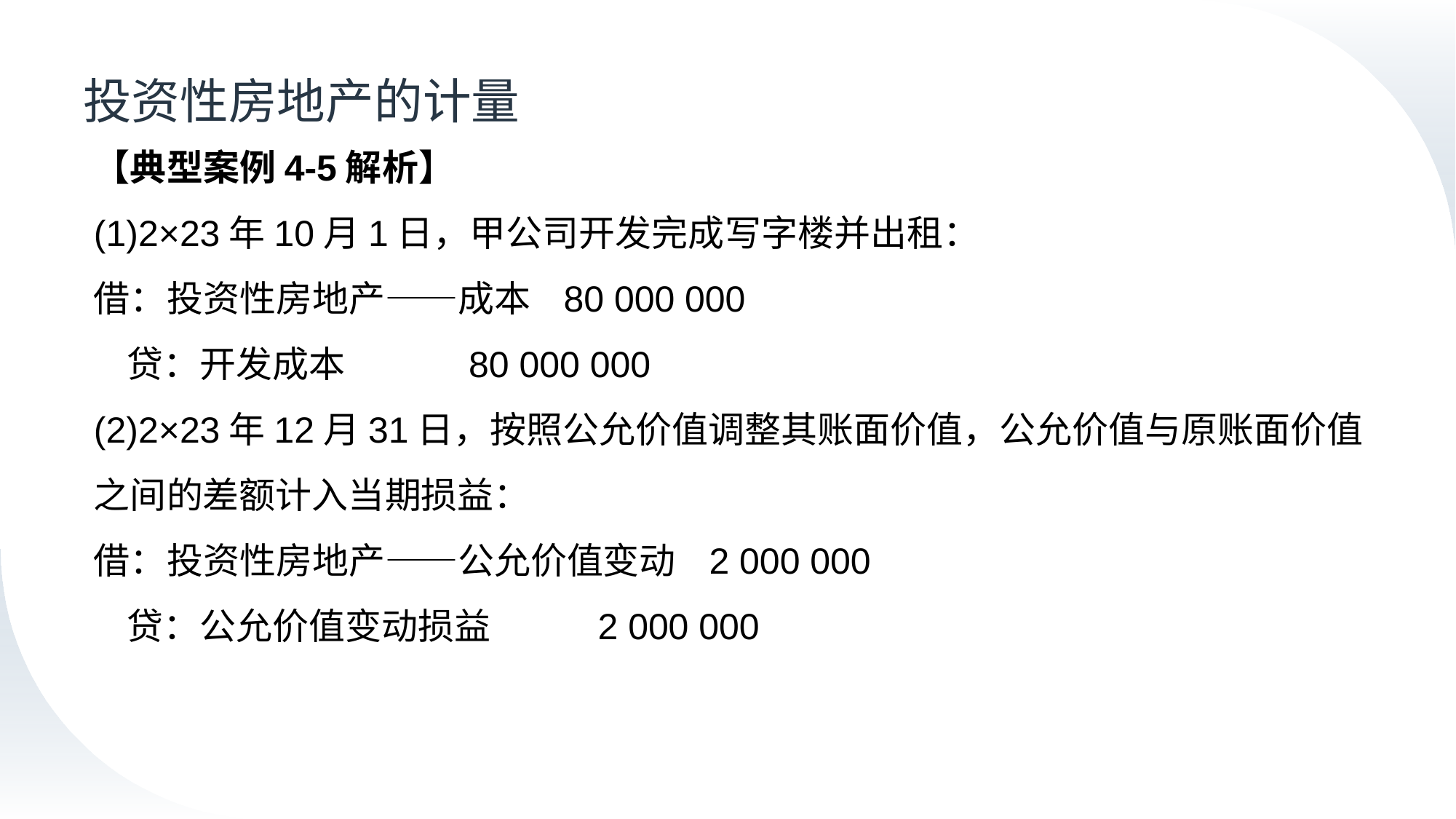

# 投资性房地产的计量
【典型案例4-5解析】
(1)2×23年10月1日，甲公司开发完成写字楼并出租：
借：投资性房地产——成本   80 000 000
   贷：开发成本              80 000 000
(2)2×23年12月31日，按照公允价值调整其账面价值，公允价值与原账面价值之间的差额计入当期损益：
借：投资性房地产——公允价值变动   2 000 000
   贷：公允价值变动损益            2 000 000